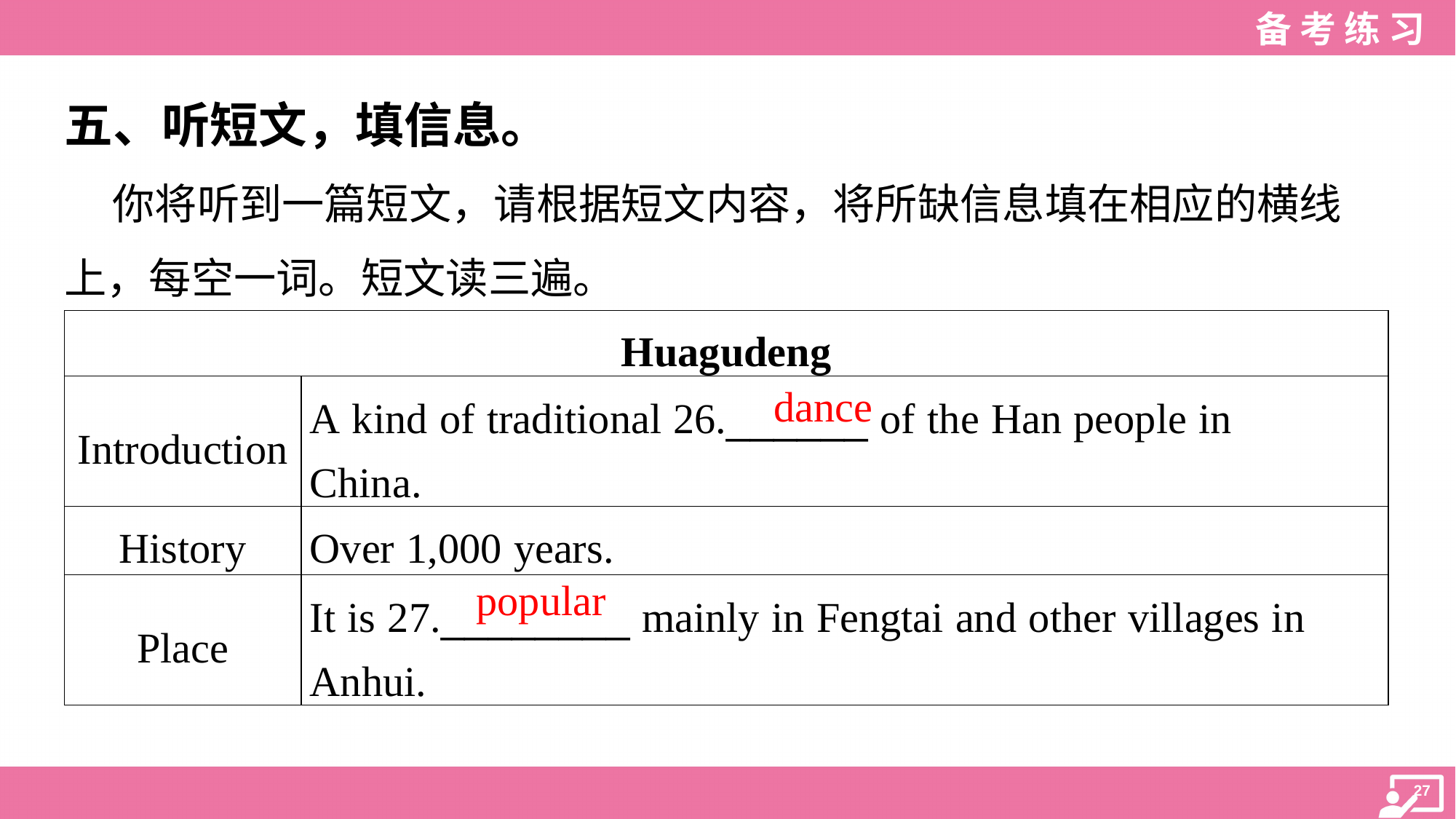

五、听短文，填信息。
    你将听到一篇短文，请根据短文内容，将所缺信息填在相应的横线
上，每空一词。短文读三遍。
| Huagudeng |  |
| --- | --- |
| Introduction | A kind of traditional 26.\_\_\_\_\_\_ of the Han people in China. |
| History | Over 1,000 years. |
| Place | It is 27.\_\_\_\_\_\_\_\_ mainly in Fengtai and other villages in Anhui. |
dance
popular